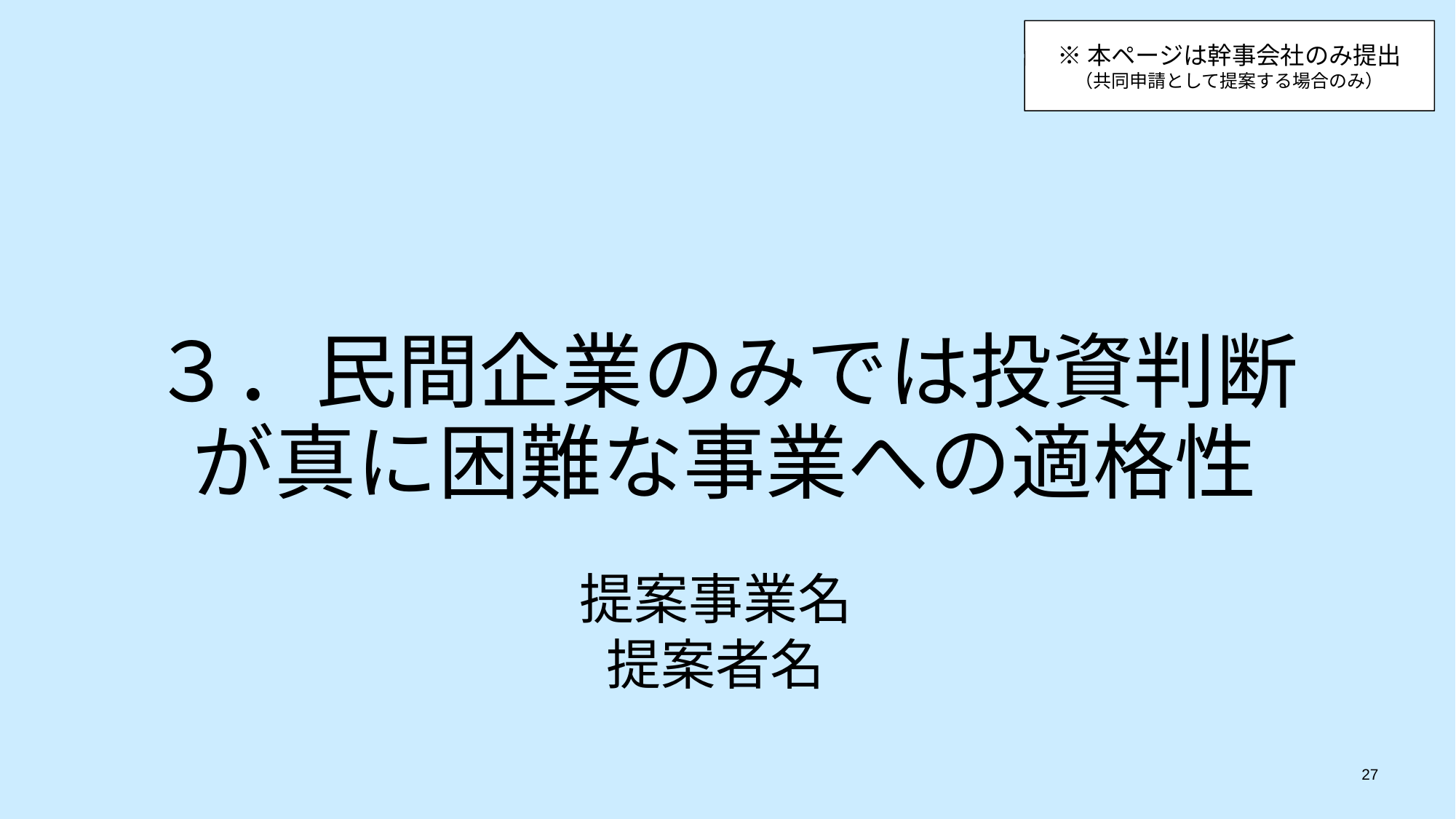

※本ページは幹事会社のみ提出
（共同申請として提案する場合のみ）
３．民間企業のみでは投資判断が真に困難な事業への適格性
提案事業名
提案者名